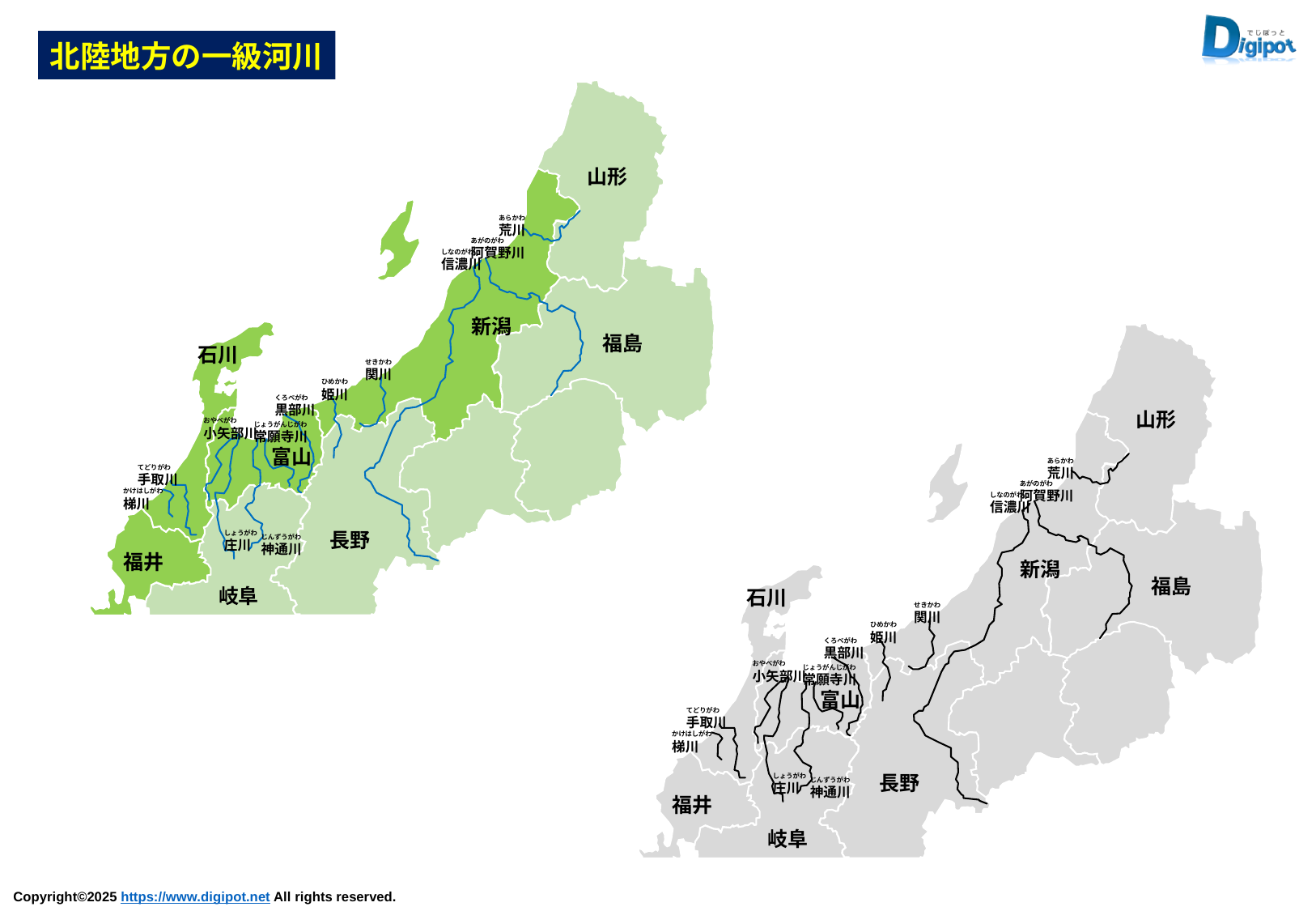

北陸地方の一級河川

山形
新潟
福島
石川
富山
長野
福井
岐阜
あらかわ
荒川
あがのがわ
阿賀野川
しなのがわ
信濃川
せきかわ
関川
ひめかわ
姫川
くろべがわ
黒部川
おやべがわ
小矢部川
じょうがんじがわ
常願寺川
てどりがわ
手取川
かけはしがわ
梯川
しょうがわ
庄川
じんずうがわ
神通川

山形
新潟
福島
石川
富山
長野
福井
岐阜
あらかわ
荒川
あがのがわ
阿賀野川
しなのがわ
信濃川
せきかわ
関川
ひめかわ
姫川
くろべがわ
黒部川
おやべがわ
小矢部川
じょうがんじがわ
常願寺川
てどりがわ
手取川
かけはしがわ
梯川
しょうがわ
庄川
じんずうがわ
神通川